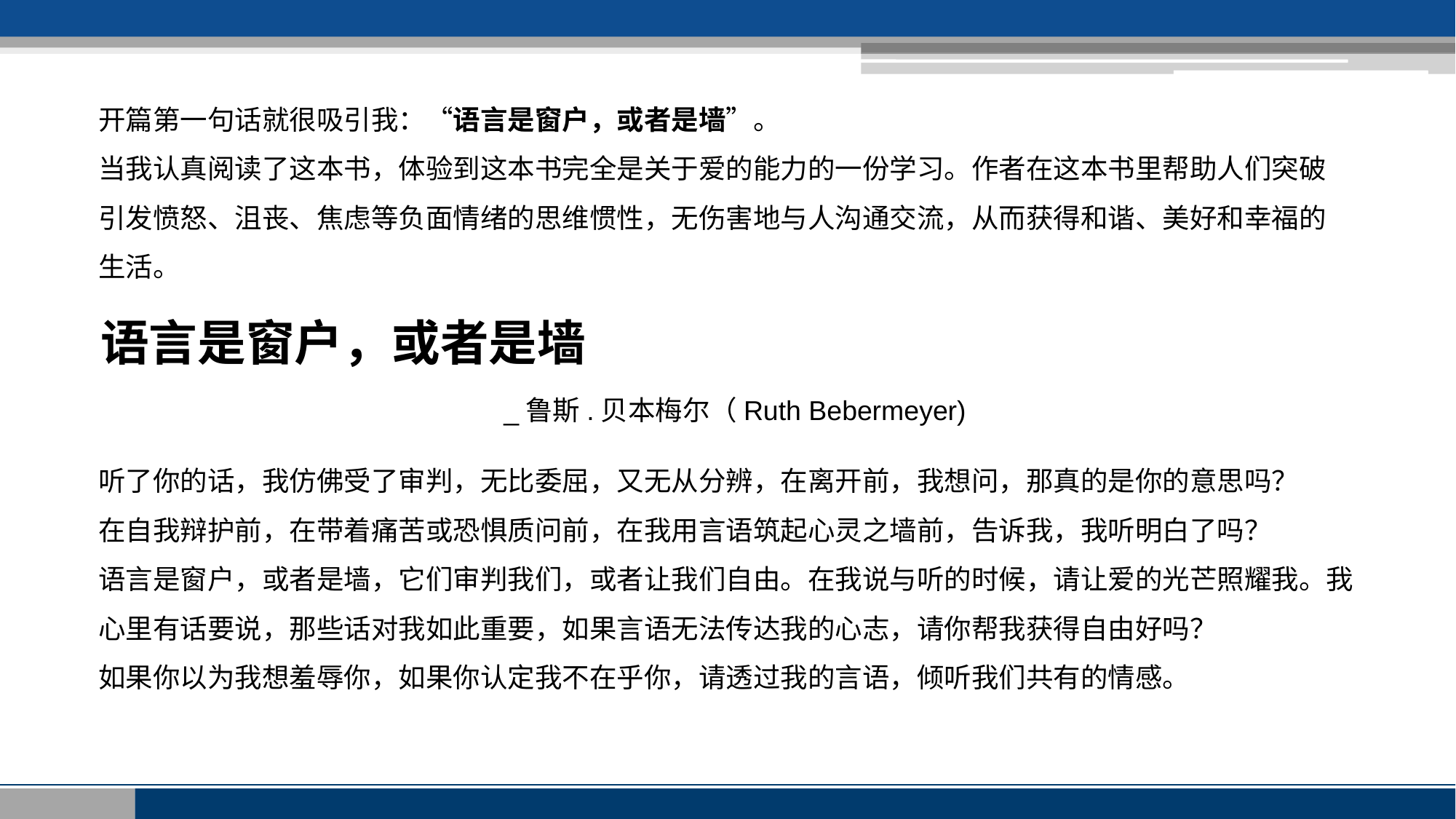

开篇第一句话就很吸引我：“语言是窗户，或者是墙”。
当我认真阅读了这本书，体验到这本书完全是关于爱的能力的一份学习。作者在这本书里帮助人们突破引发愤怒、沮丧、焦虑等负面情绪的思维惯性，无伤害地与人沟通交流，从而获得和谐、美好和幸福的生活。
语言是窗户，或者是墙
 _鲁斯.贝本梅尔（Ruth Bebermeyer)
听了你的话，我仿佛受了审判，无比委屈，又无从分辨，在离开前，我想问，那真的是你的意思吗？
在自我辩护前，在带着痛苦或恐惧质问前，在我用言语筑起心灵之墙前，告诉我，我听明白了吗？
语言是窗户，或者是墙，它们审判我们，或者让我们自由。在我说与听的时候，请让爱的光芒照耀我。我心里有话要说，那些话对我如此重要，如果言语无法传达我的心志，请你帮我获得自由好吗？
如果你以为我想羞辱你，如果你认定我不在乎你，请透过我的言语，倾听我们共有的情感。